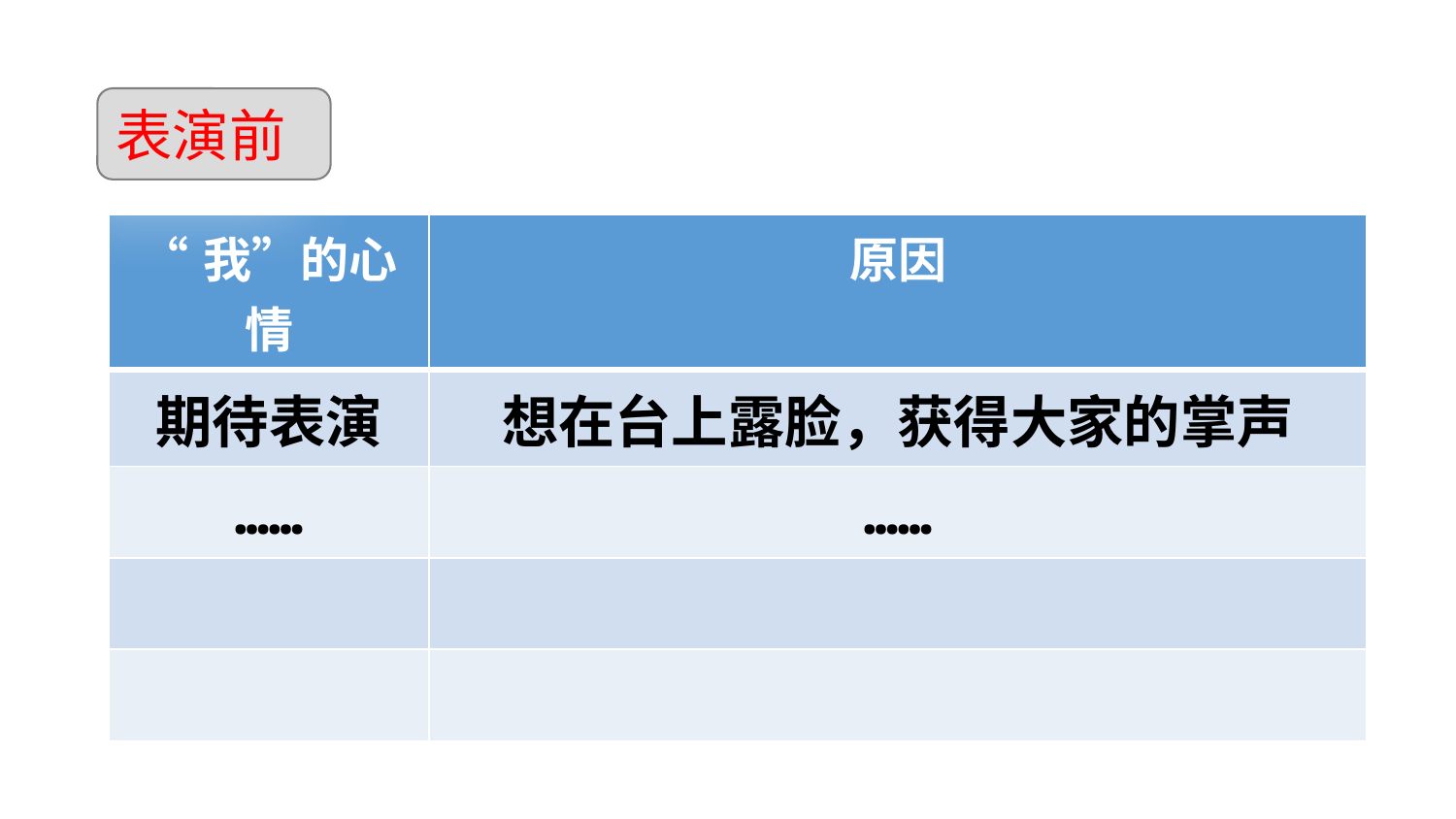

表演前
| “我”的心情 | 原因 |
| --- | --- |
| 期待表演 | 想在台上露脸，获得大家的掌声 |
| …… | …… |
|  |  |
|  |  |